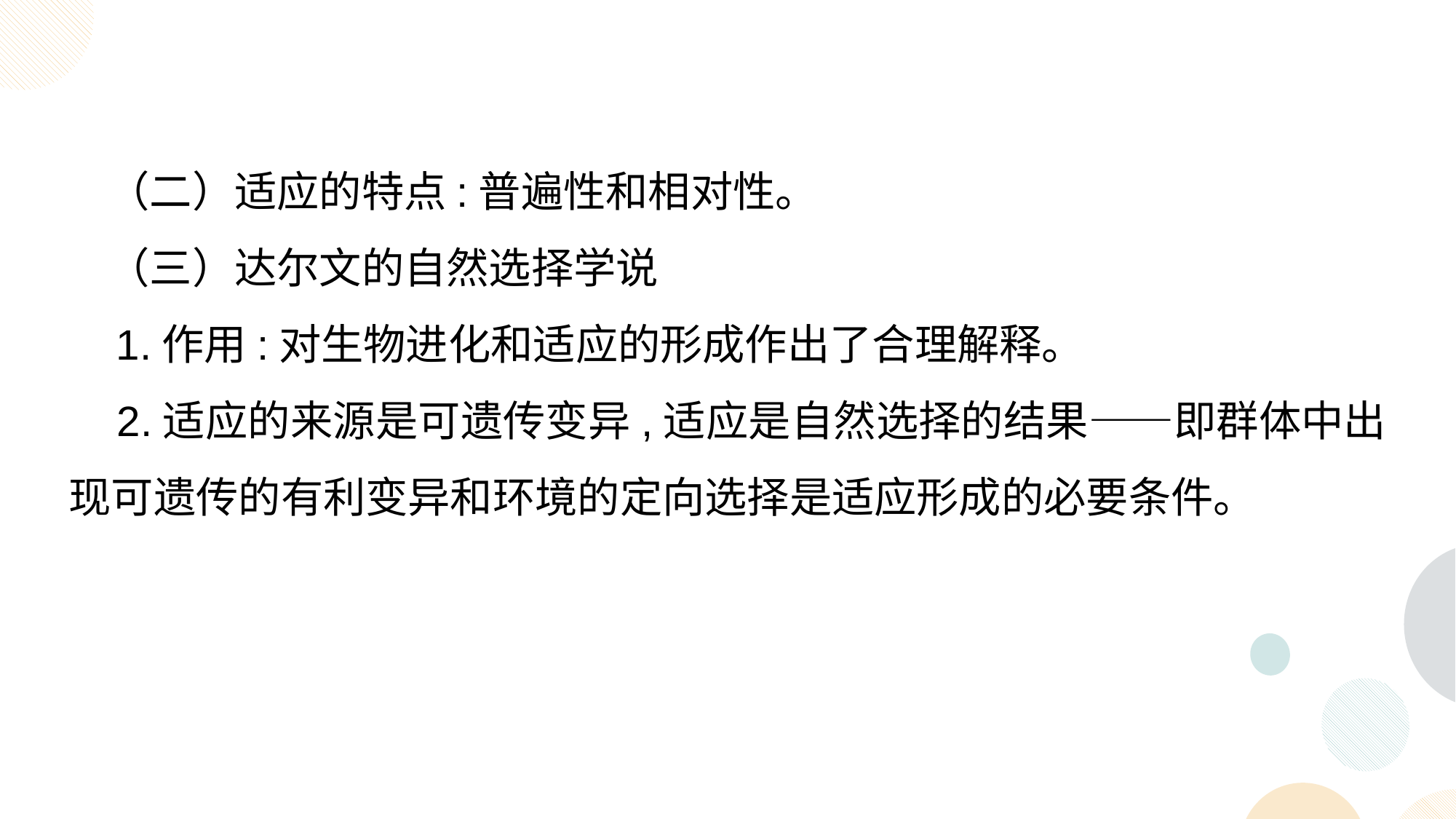

（二）适应的特点:普遍性和相对性。
   （三）达尔文的自然选择学说
    1.作用:对生物进化和适应的形成作出了合理解释。
    2.适应的来源是可遗传变异,适应是自然选择的结果——即群体中出现可遗传的有利变异和环境的定向选择是适应形成的必要条件。